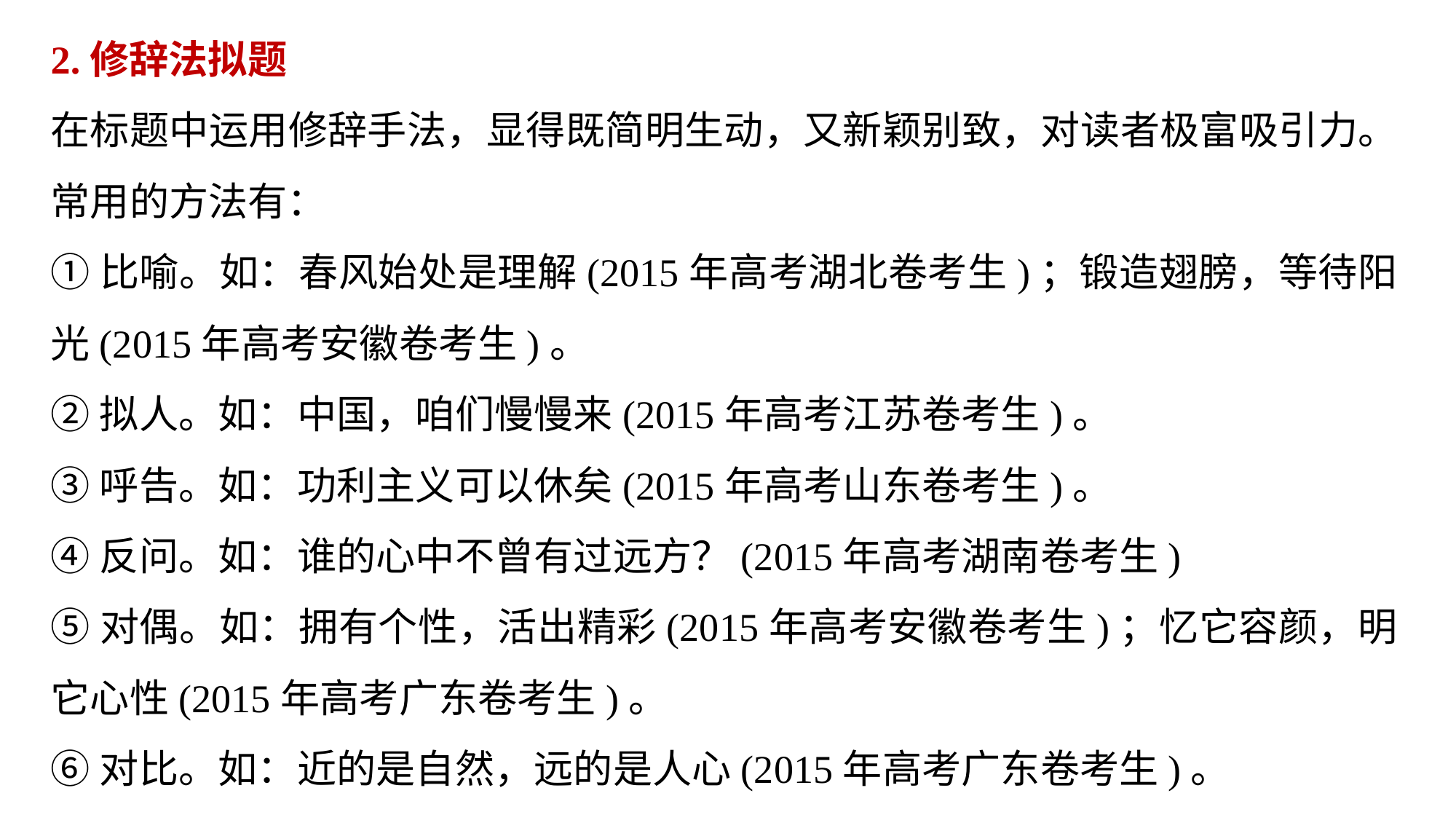

2.修辞法拟题
在标题中运用修辞手法，显得既简明生动，又新颖别致，对读者极富吸引力。常用的方法有：
①比喻。如：春风始处是理解(2015年高考湖北卷考生)；锻造翅膀，等待阳光(2015年高考安徽卷考生)。
②拟人。如：中国，咱们慢慢来(2015年高考江苏卷考生)。
③呼告。如：功利主义可以休矣(2015年高考山东卷考生)。
④反问。如：谁的心中不曾有过远方？(2015年高考湖南卷考生)
⑤对偶。如：拥有个性，活出精彩(2015年高考安徽卷考生)；忆它容颜，明它心性(2015年高考广东卷考生)。
⑥对比。如：近的是自然，远的是人心(2015年高考广东卷考生)。